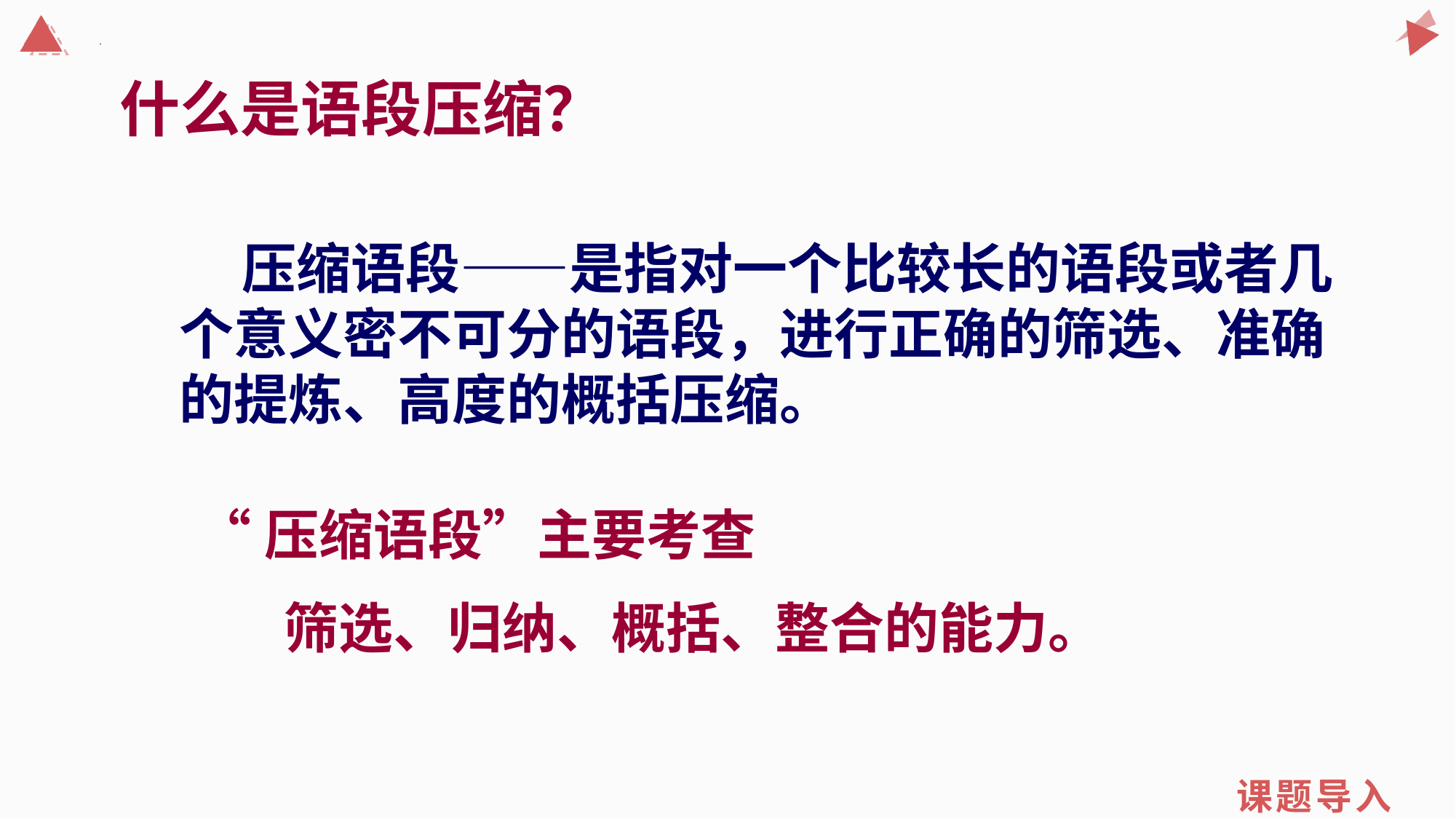

什么是语段压缩？
    压缩语段——是指对一个比较长的语段或者几个意义密不可分的语段，进行正确的筛选、准确的提炼、高度的概括压缩。
“压缩语段”主要考查
      筛选、归纳、概括、整合的能力。
课题导入